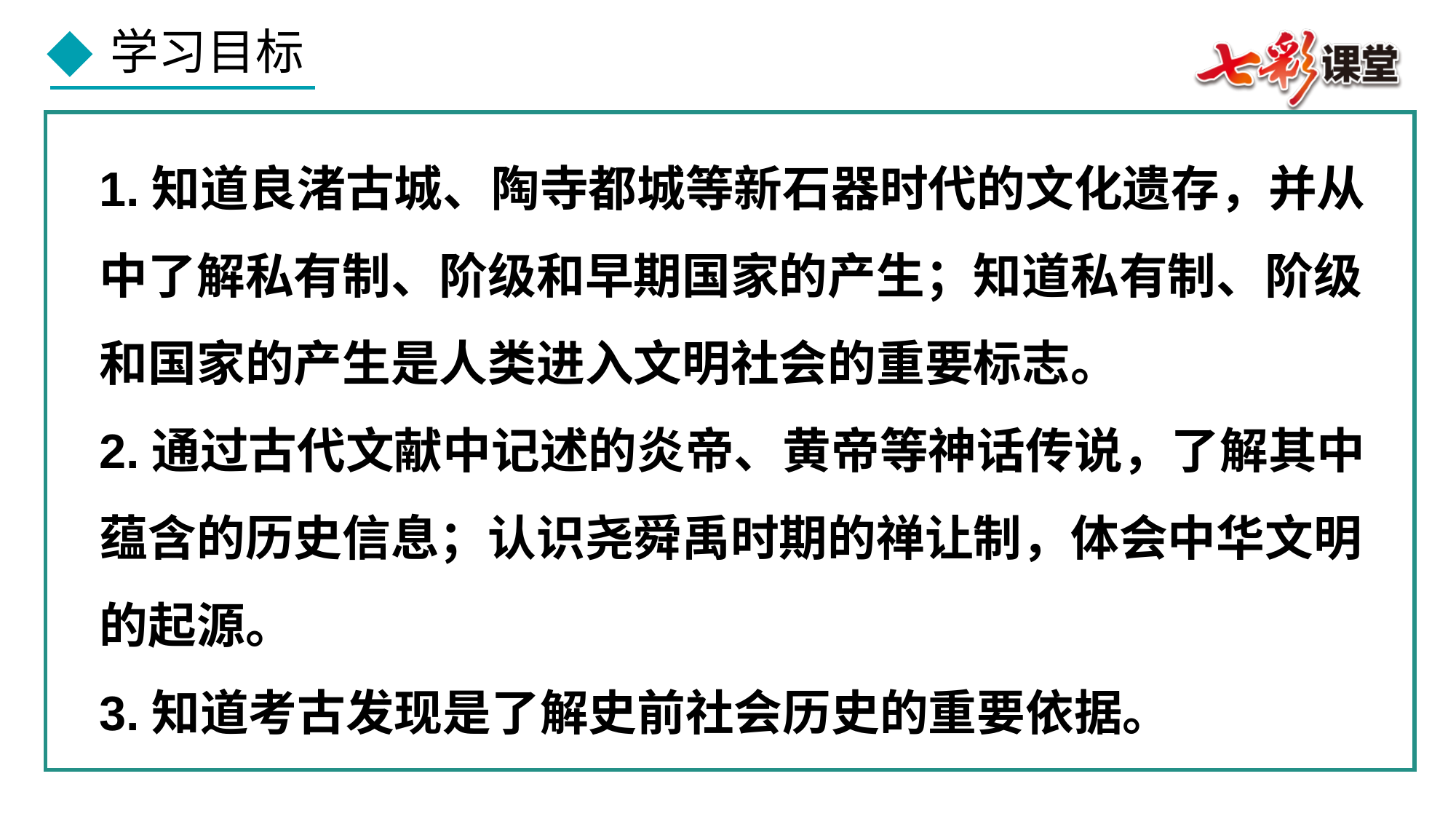

1.知道良渚古城、陶寺都城等新石器时代的文化遗存，并从中了解私有制、阶级和早期国家的产生；知道私有制、阶级和国家的产生是人类进入文明社会的重要标志。
2.通过古代文献中记述的炎帝、黄帝等神话传说，了解其中蕴含的历史信息；认识尧舜禹时期的禅让制，体会中华文明的起源。
3.知道考古发现是了解史前社会历史的重要依据。